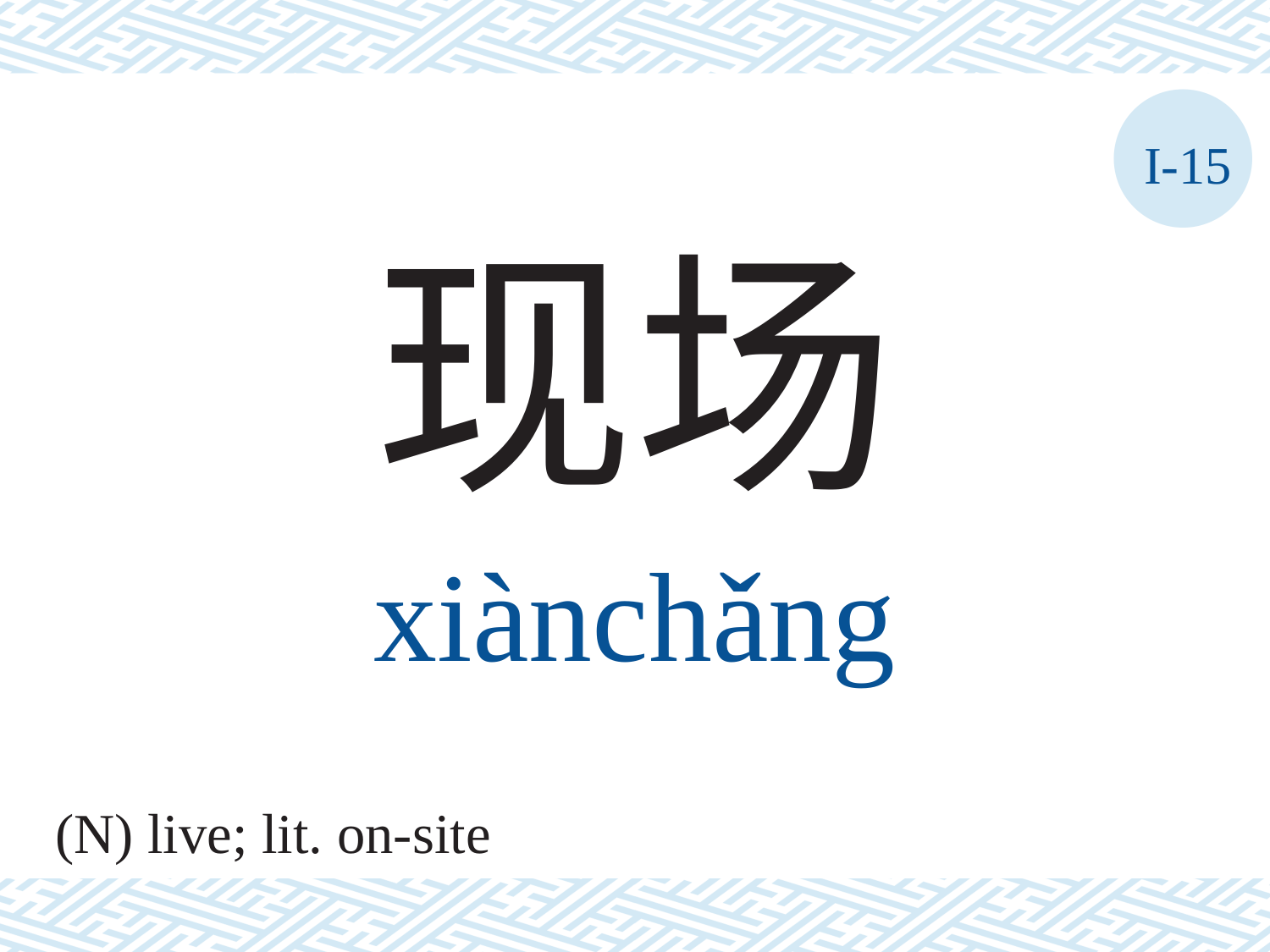

I-15
现场
xiànchǎng
(N) live; lit. on-site